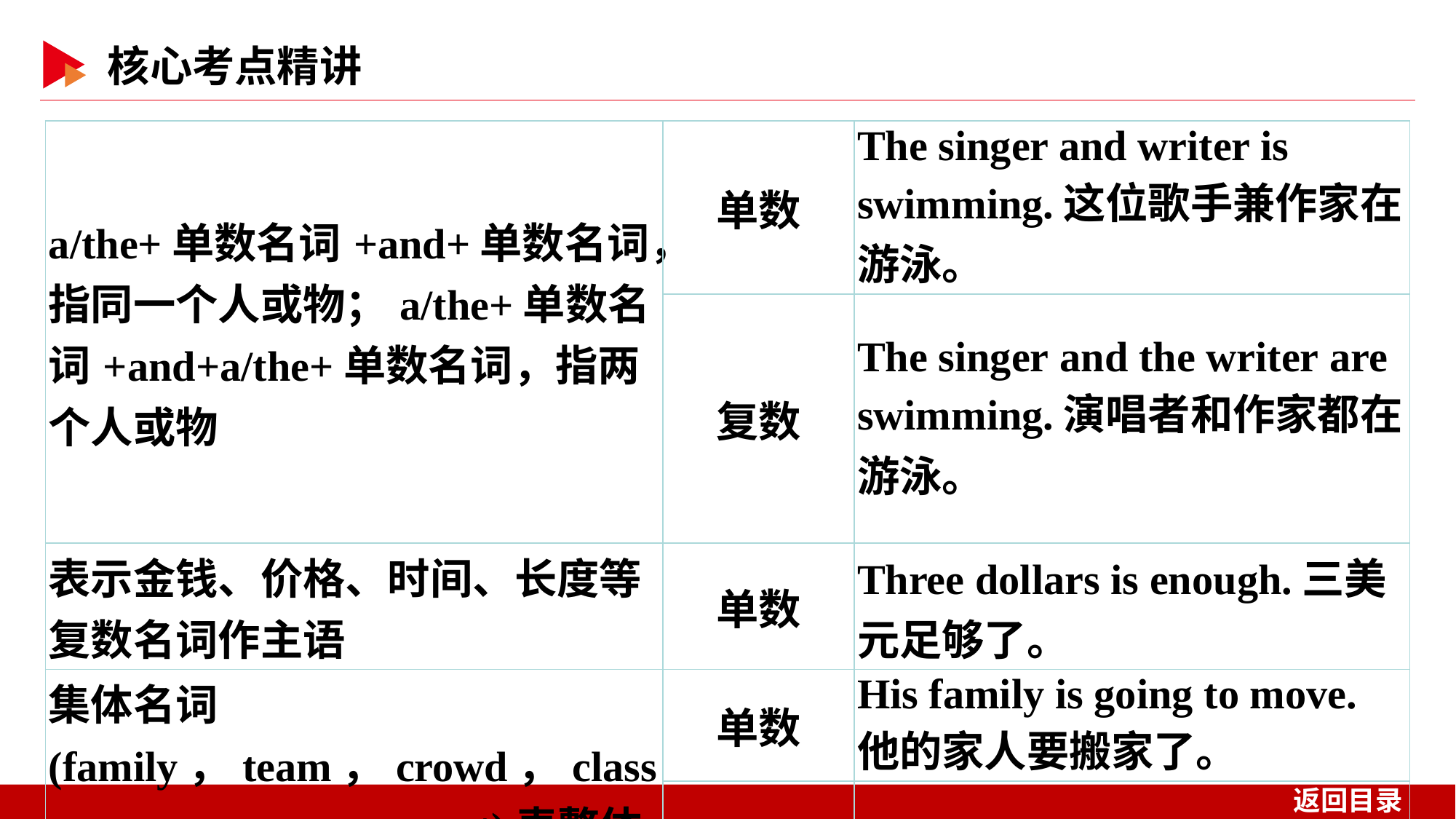

| a/the+单数名词+and+单数名词，指同一个人或物；a/the+单数名词+and+a/the+单数名词，指两个人或物 | 单数 | The singer and writer is swimming.这位歌手兼作家在游泳。 |
| --- | --- | --- |
|  | 复数 | The singer and the writer are swimming.演唱者和作家都在游泳。 |
| 表示金钱、价格、时间、长度等复数名词作主语 | 单数 | Three dollars is enough.三美元足够了。 |
| 集体名词(family，team，crowd，class，group，government)表整体概念，谓语动词用单数；表集体中的成员，谓语动词用复数 | 单数 | His family is going to move.他的家人要搬家了。 |
|  | 复数 | His family are watching TV.他们一家人正在看电视。 |